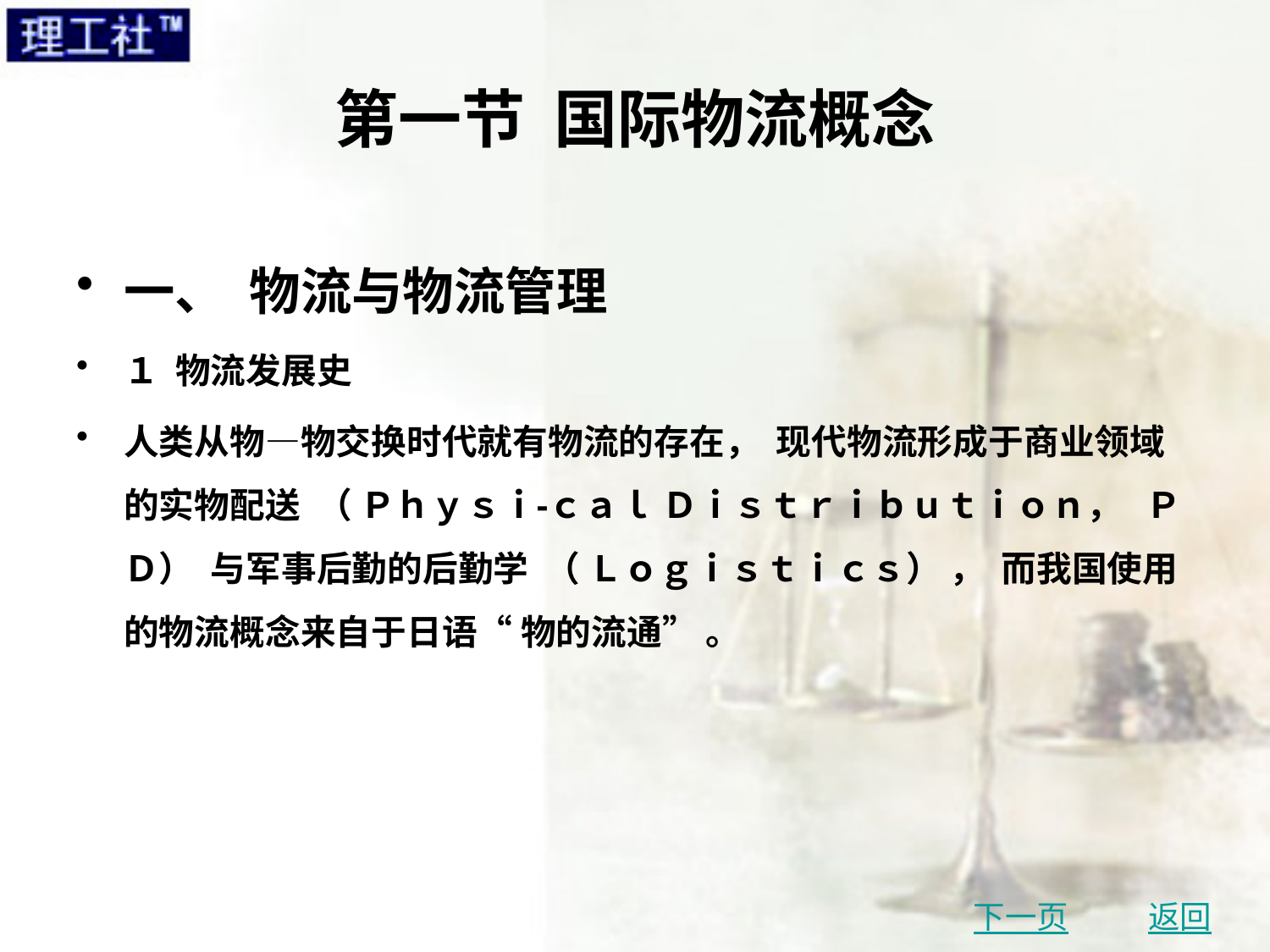

# 第一节  国际物流概念
一、  物流与物流管理
１  物流发展史
人类从物—物交换时代就有物流的存在，  现代物流形成于商业领域的实物配送  （ Ｐｈｙｓｉ⁃ｃａｌ Ｄｉｓｔｒｉｂｕｔｉｏｎ，   ＰＤ）  与军事后勤的后勤学  （ Ｌｏｇｉｓｔｉｃｓ） ，  而我国使用的物流概念来自于日语“ 物的流通” 。

下一页
返回